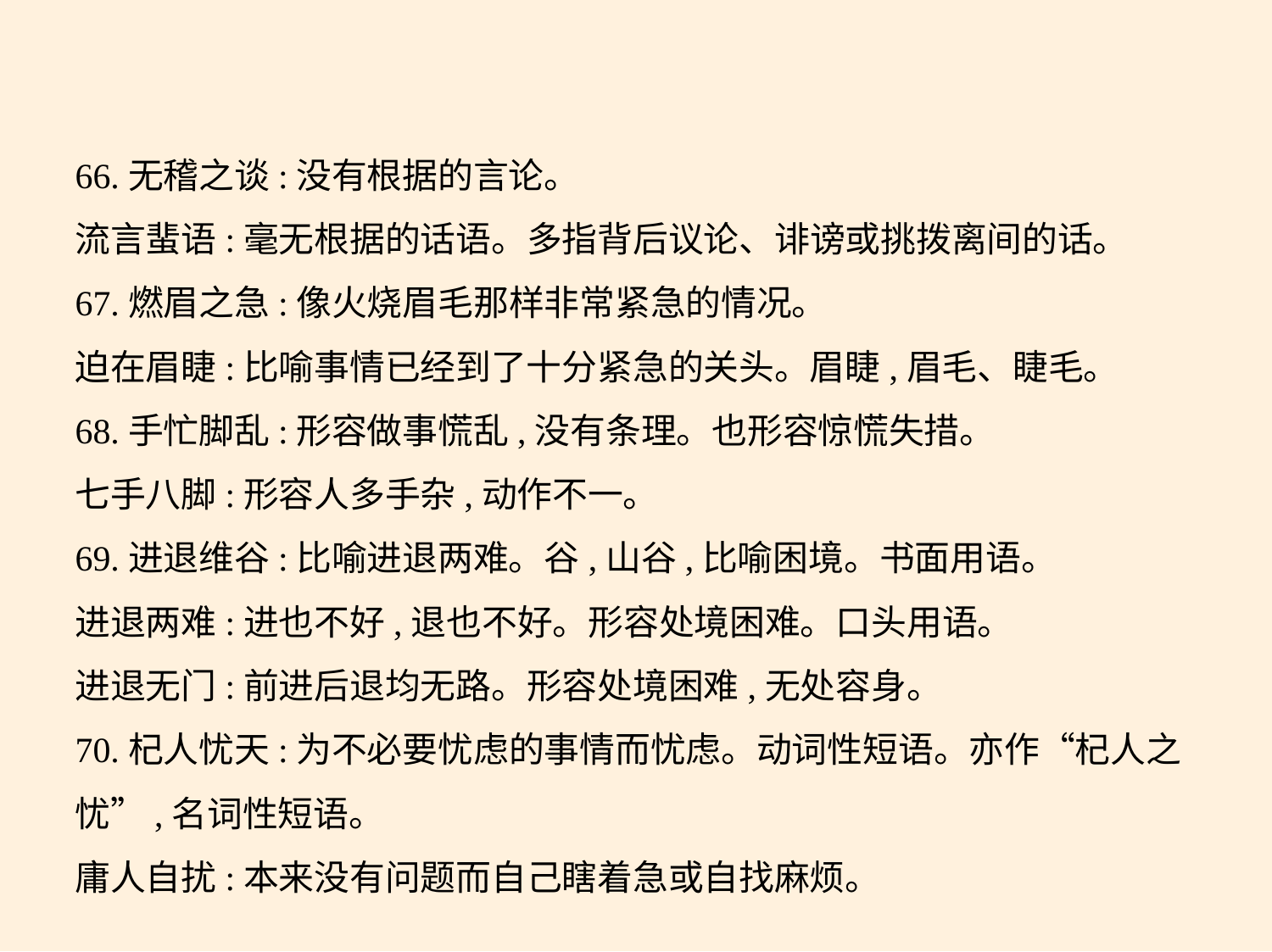

66.无稽之谈:没有根据的言论。
流言蜚语:毫无根据的话语。多指背后议论、诽谤或挑拨离间的话。
67.燃眉之急:像火烧眉毛那样非常紧急的情况。
迫在眉睫:比喻事情已经到了十分紧急的关头。眉睫,眉毛、睫毛。
68.手忙脚乱:形容做事慌乱,没有条理。也形容惊慌失措。
七手八脚:形容人多手杂,动作不一。
69.进退维谷:比喻进退两难。谷,山谷,比喻困境。书面用语。
进退两难:进也不好,退也不好。形容处境困难。口头用语。
进退无门:前进后退均无路。形容处境困难,无处容身。
70.杞人忧天:为不必要忧虑的事情而忧虑。动词性短语。亦作“杞人之
忧”,名词性短语。
庸人自扰:本来没有问题而自己瞎着急或自找麻烦。